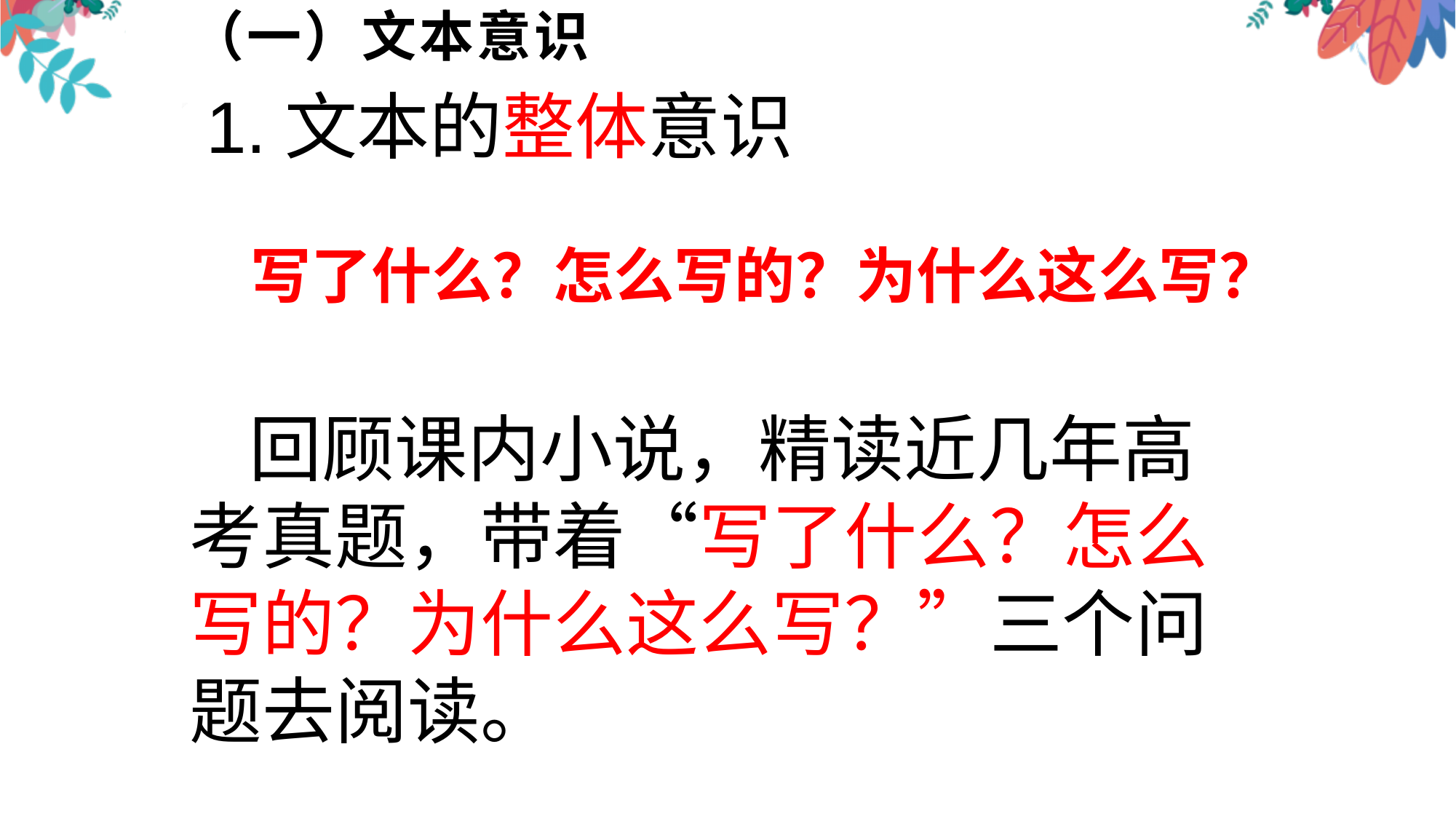

# （一）文本意识
1.文本的整体意识

写了什么？怎么写的？为什么这么写？
回顾课内小说，精读近几年高考真题，带着“写了什么？怎么写的？为什么这么写？”三个问题去阅读。